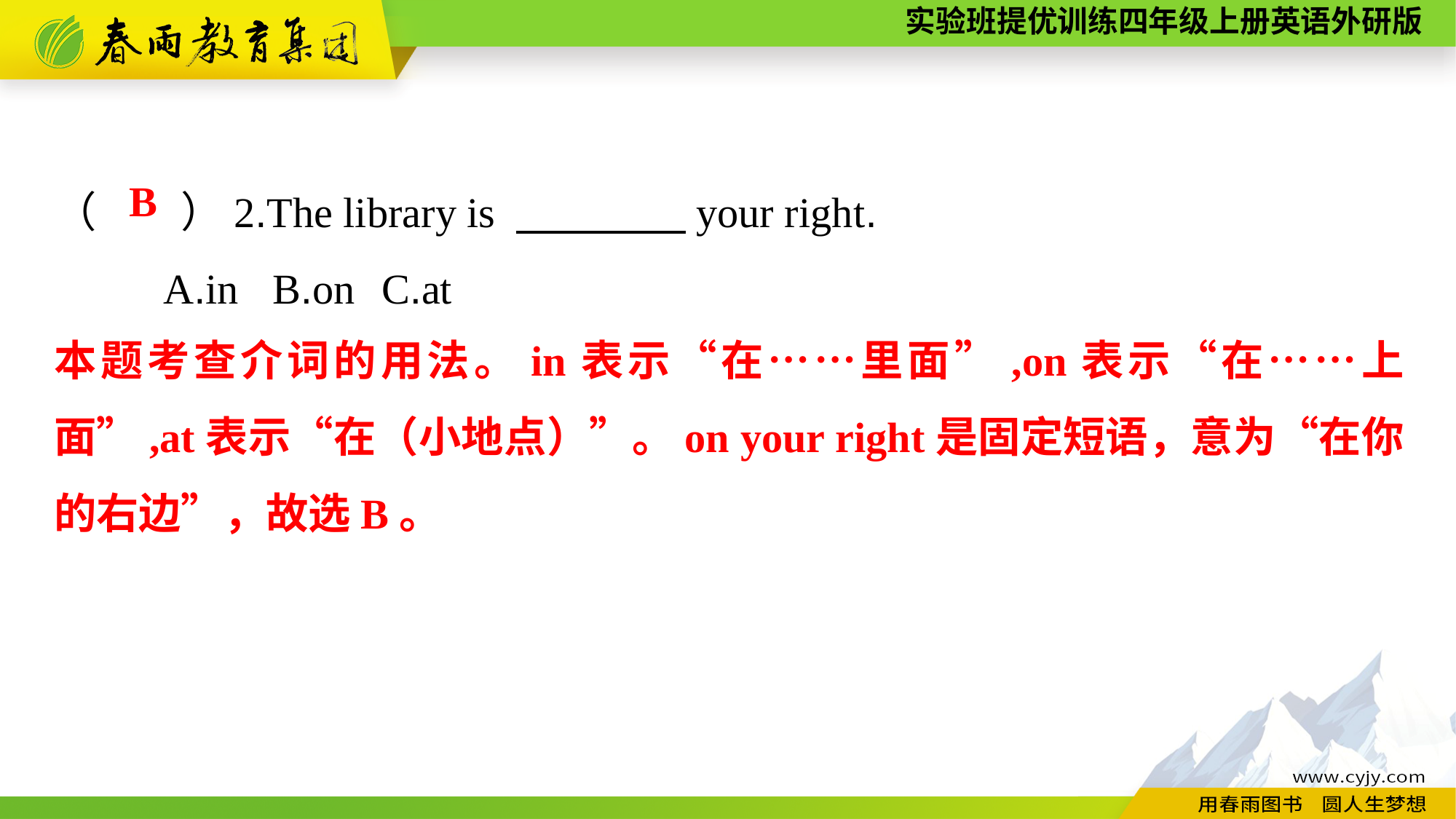

（　　）2.The library is 　　　　your right.
	A.in	B.on	C.at
B
本题考查介词的用法。in表示“在……里面”,on表示“在……上面”,at表示“在（小地点）”。on your right是固定短语，意为“在你的右边”，故选B。